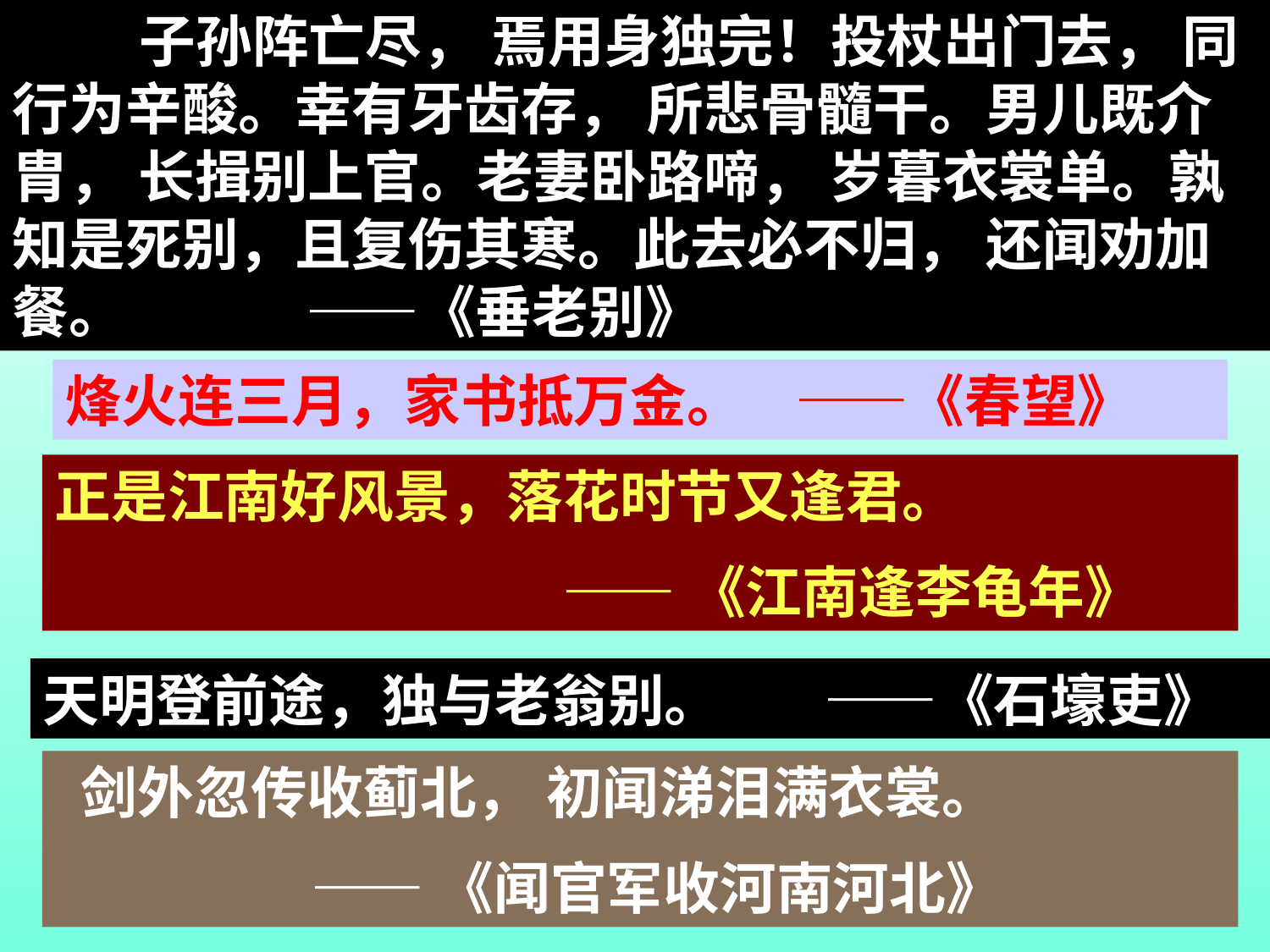

子孙阵亡尽， 焉用身独完！投杖出门去， 同行为辛酸。幸有牙齿存， 所悲骨髓干。男儿既介胄， 长揖别上官。老妻卧路啼， 岁暮衣裳单。孰知是死别，且复伤其寒。此去必不归， 还闻劝加餐。              ——《垂老别》
烽火连三月，家书抵万金。    ——《春望》
正是江南好风景，落花时节又逢君。
				——《江南逢李龟年》
天明登前途，独与老翁别。        ——《石壕吏》
 剑外忽传收蓟北， 初闻涕泪满衣裳。
	          ——《闻官军收河南河北》